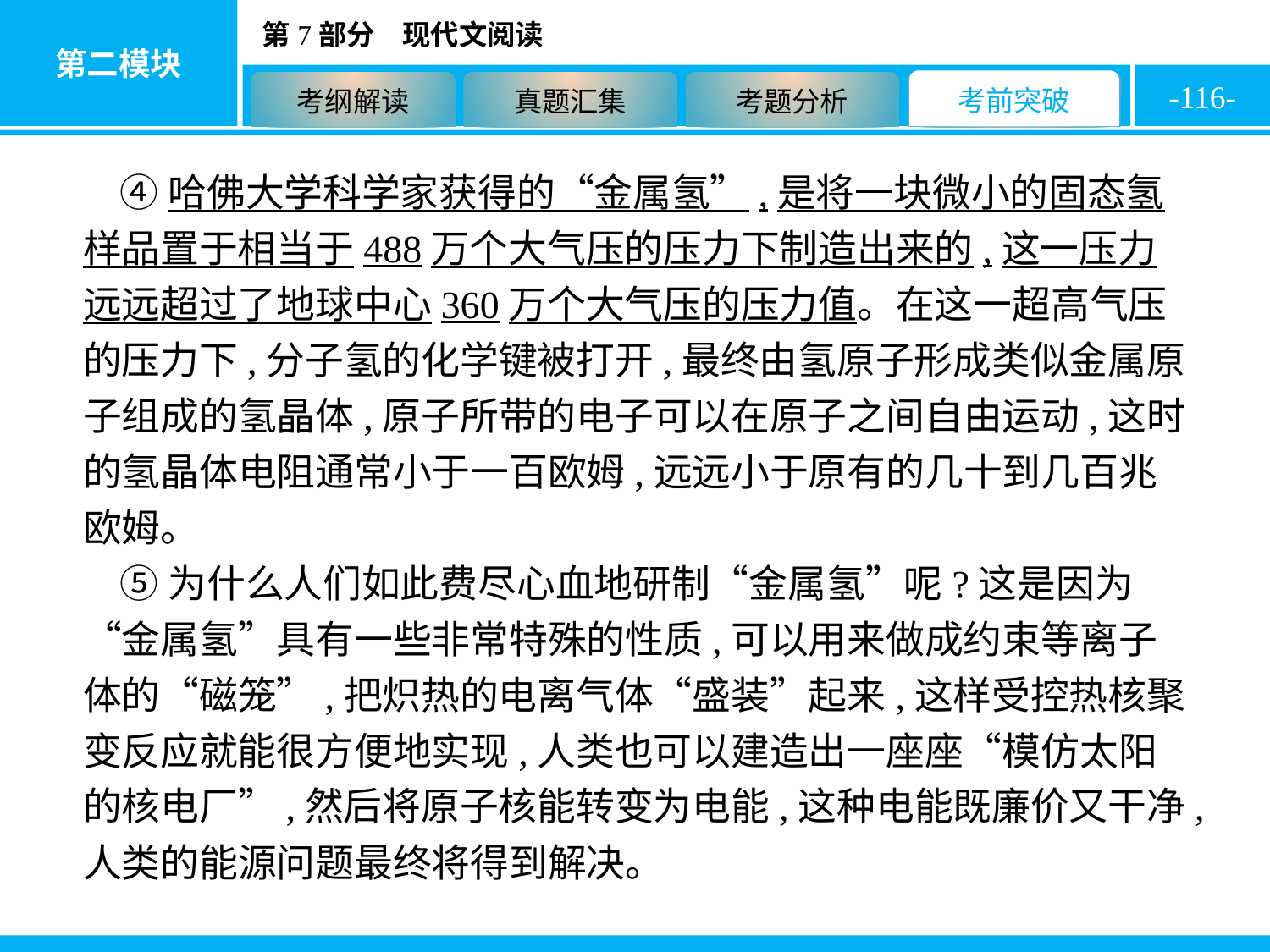

-116-
④哈佛大学科学家获得的“金属氢”,是将一块微小的固态氢样品置于相当于488万个大气压的压力下制造出来的,这一压力远远超过了地球中心360万个大气压的压力值。在这一超高气压的压力下,分子氢的化学键被打开,最终由氢原子形成类似金属原子组成的氢晶体,原子所带的电子可以在原子之间自由运动,这时的氢晶体电阻通常小于一百欧姆,远远小于原有的几十到几百兆欧姆。
⑤为什么人们如此费尽心血地研制“金属氢”呢?这是因为“金属氢”具有一些非常特殊的性质,可以用来做成约束等离子体的“磁笼”,把炽热的电离气体“盛装”起来,这样受控热核聚变反应就能很方便地实现,人类也可以建造出一座座“模仿太阳的核电厂”,然后将原子核能转变为电能,这种电能既廉价又干净,人类的能源问题最终将得到解决。